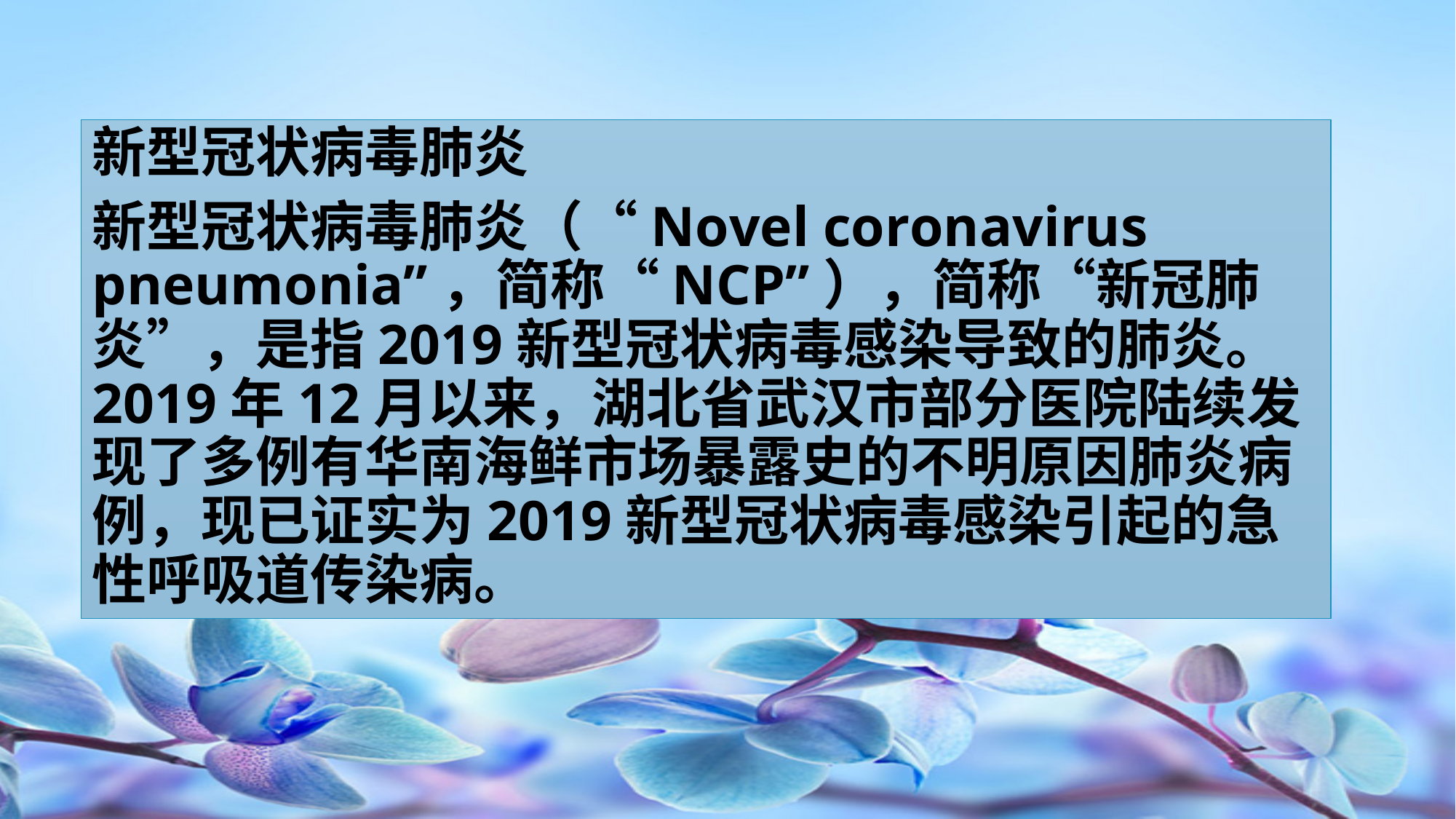

新型冠状病毒肺炎
新型冠状病毒肺炎（“Novel coronavirus pneumonia”，简称“NCP”），简称“新冠肺炎”，是指2019新型冠状病毒感染导致的肺炎。2019年12月以来，湖北省武汉市部分医院陆续发现了多例有华南海鲜市场暴露史的不明原因肺炎病例，现已证实为2019新型冠状病毒感染引起的急性呼吸道传染病。